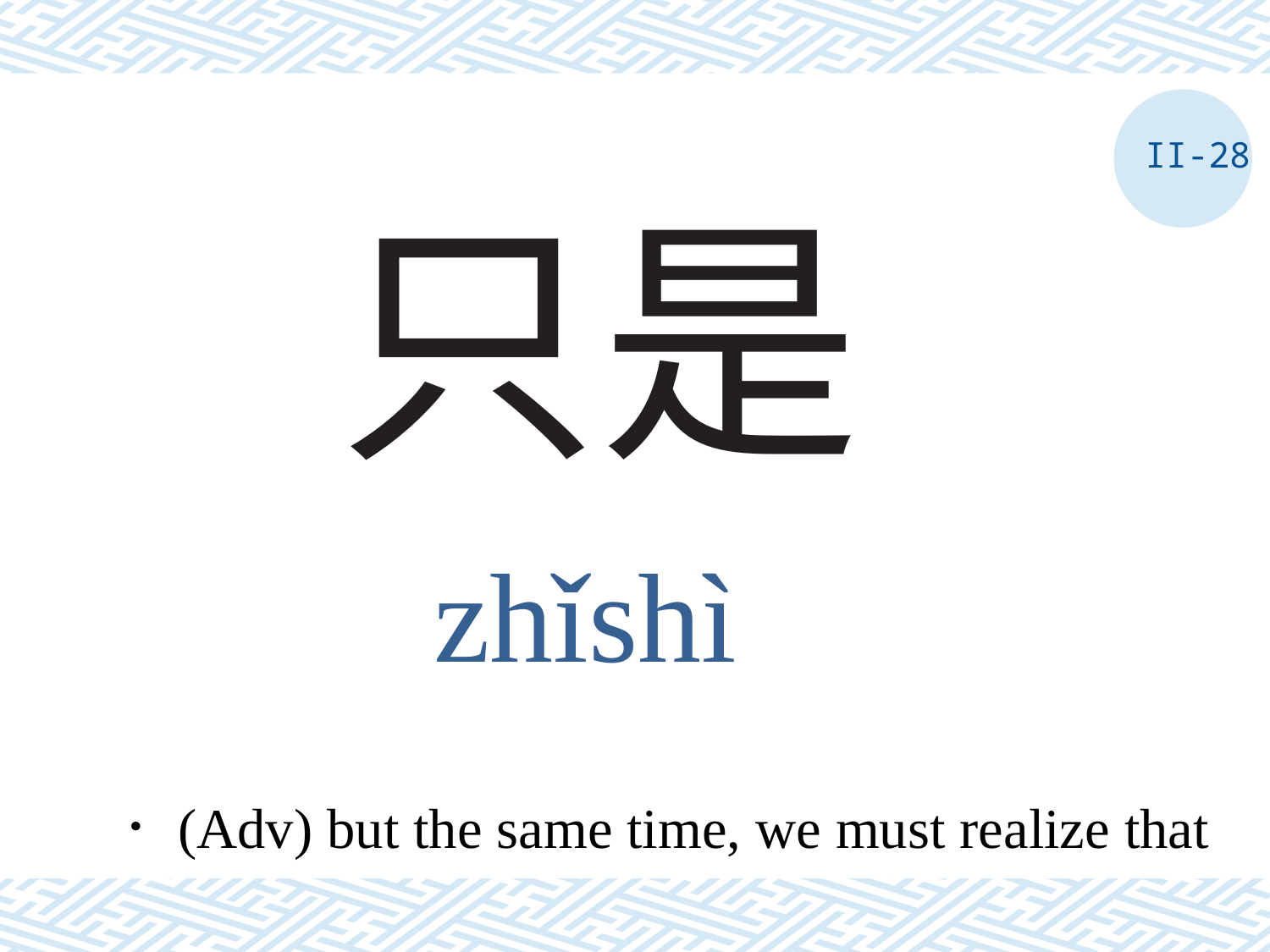

II-28

# 只是
zhǐshì
．(Adv) but the same time, we must realize that